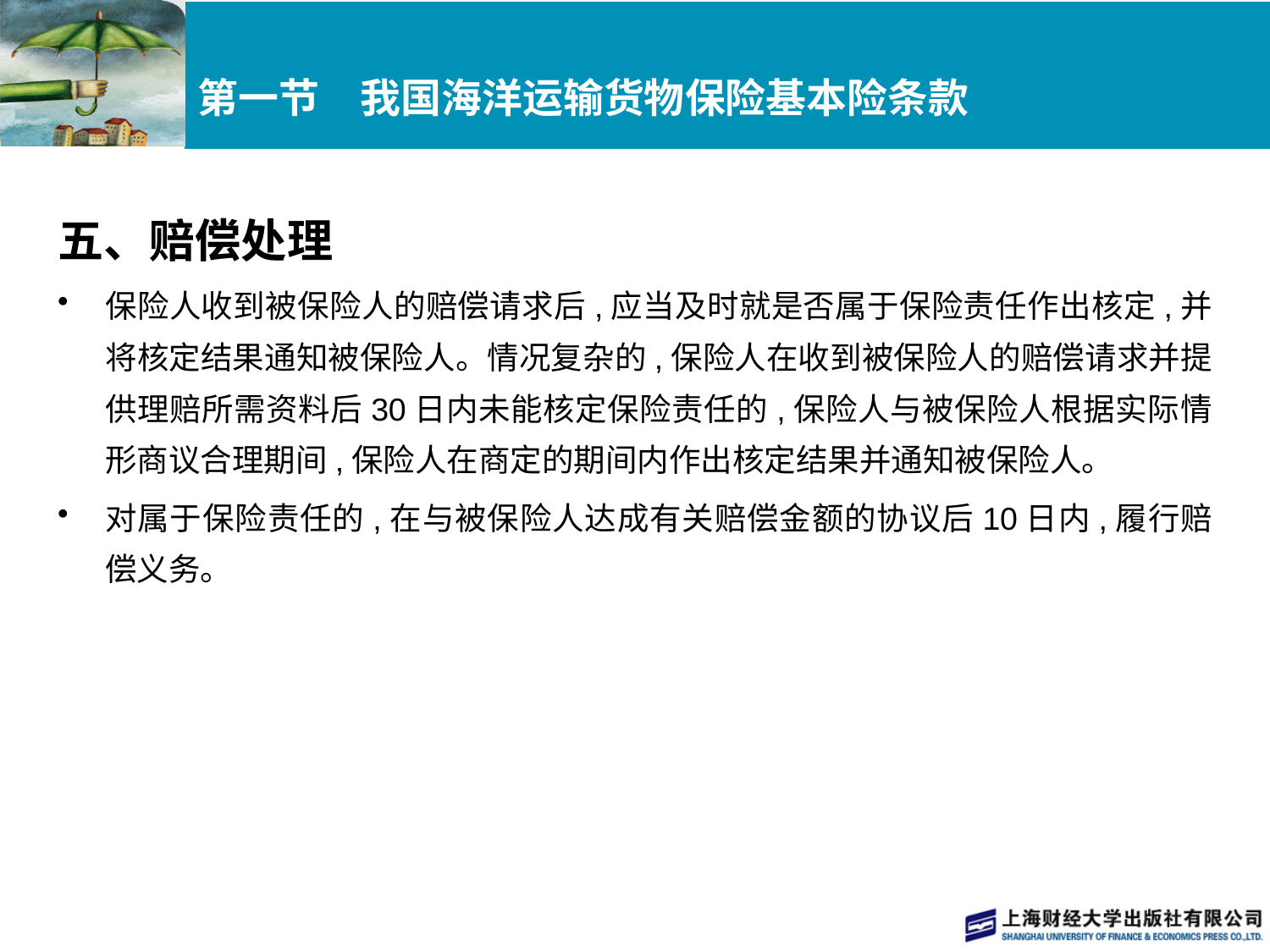

# 第一节　我国海洋运输货物保险基本险条款
五、赔偿处理
保险人收到被保险人的赔偿请求后,应当及时就是否属于保险责任作出核定,并将核定结果通知被保险人。情况复杂的,保险人在收到被保险人的赔偿请求并提供理赔所需资料后30日内未能核定保险责任的,保险人与被保险人根据实际情形商议合理期间,保险人在商定的期间内作出核定结果并通知被保险人。
对属于保险责任的,在与被保险人达成有关赔偿金额的协议后10日内,履行赔偿义务。